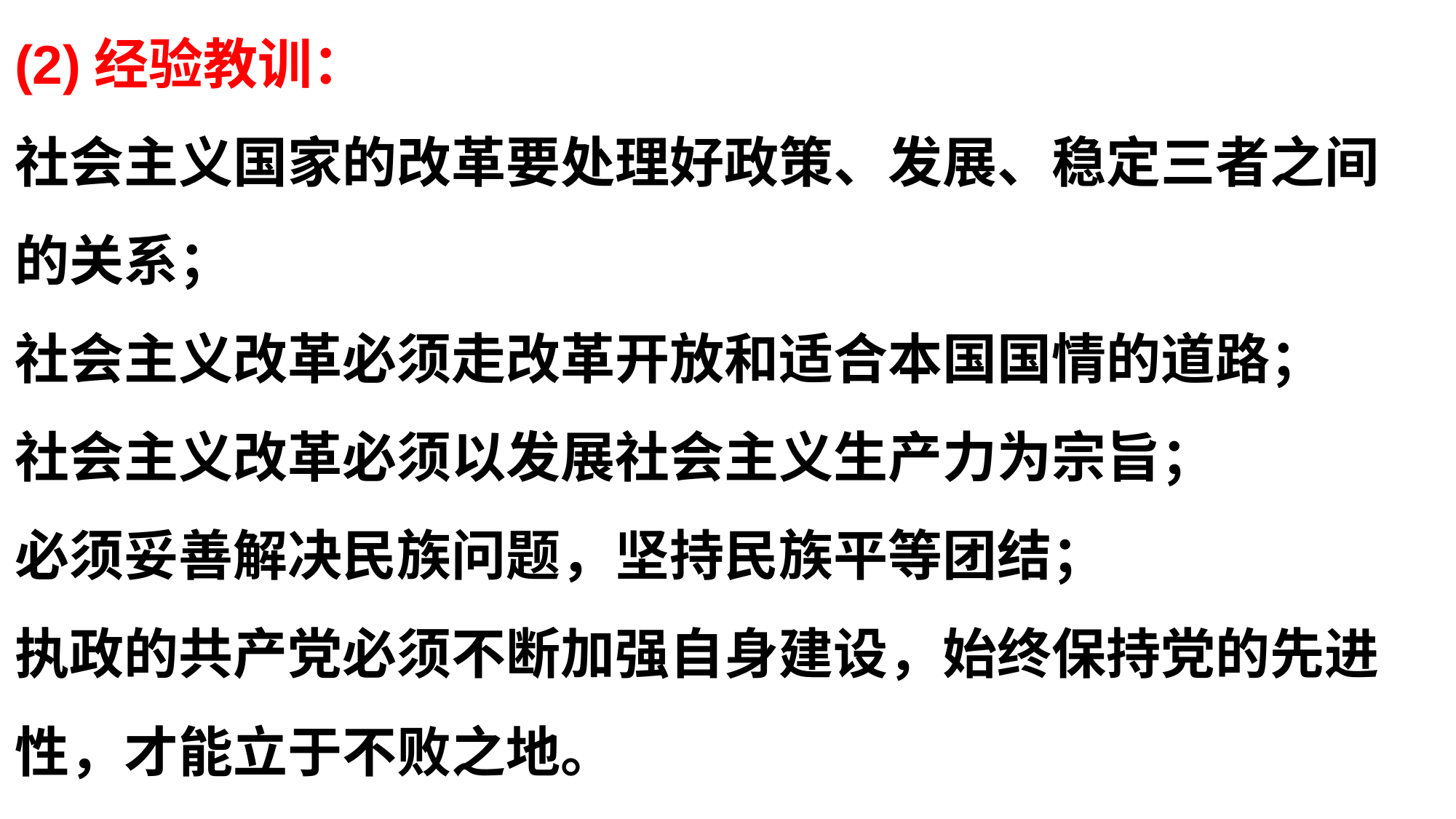

(2)经验教训：
社会主义国家的改革要处理好政策、发展、稳定三者之间的关系；
社会主义改革必须走改革开放和适合本国国情的道路；
社会主义改革必须以发展社会主义生产力为宗旨；
必须妥善解决民族问题，坚持民族平等团结；
执政的共产党必须不断加强自身建设，始终保持党的先进性，才能立于不败之地。